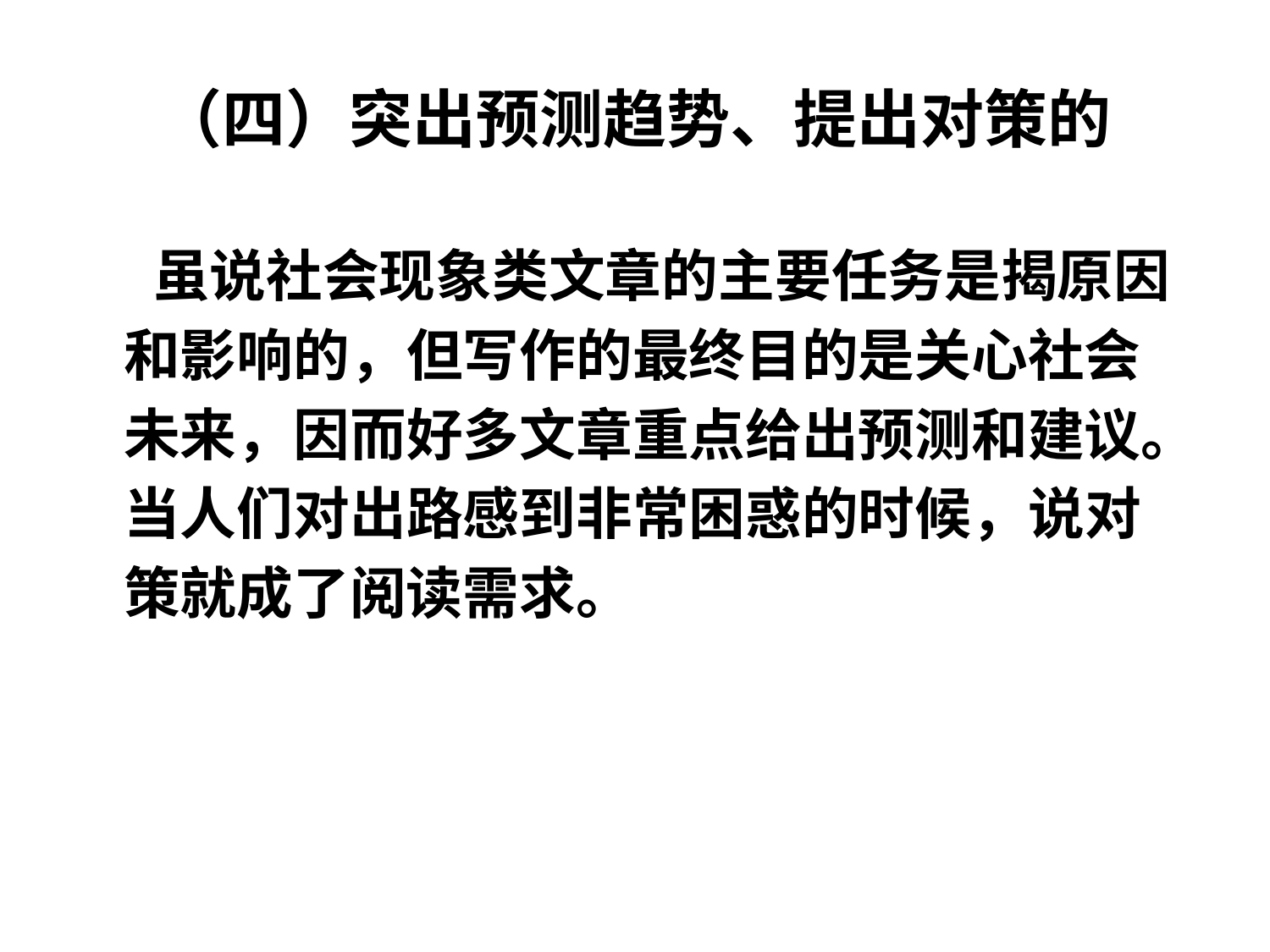

# （四）突出预测趋势、提出对策的
     虽说社会现象类文章的主要任务是揭原因和影响的，但写作的最终目的是关心社会未来，因而好多文章重点给出预测和建议。当人们对出路感到非常困惑的时候，说对策就成了阅读需求。